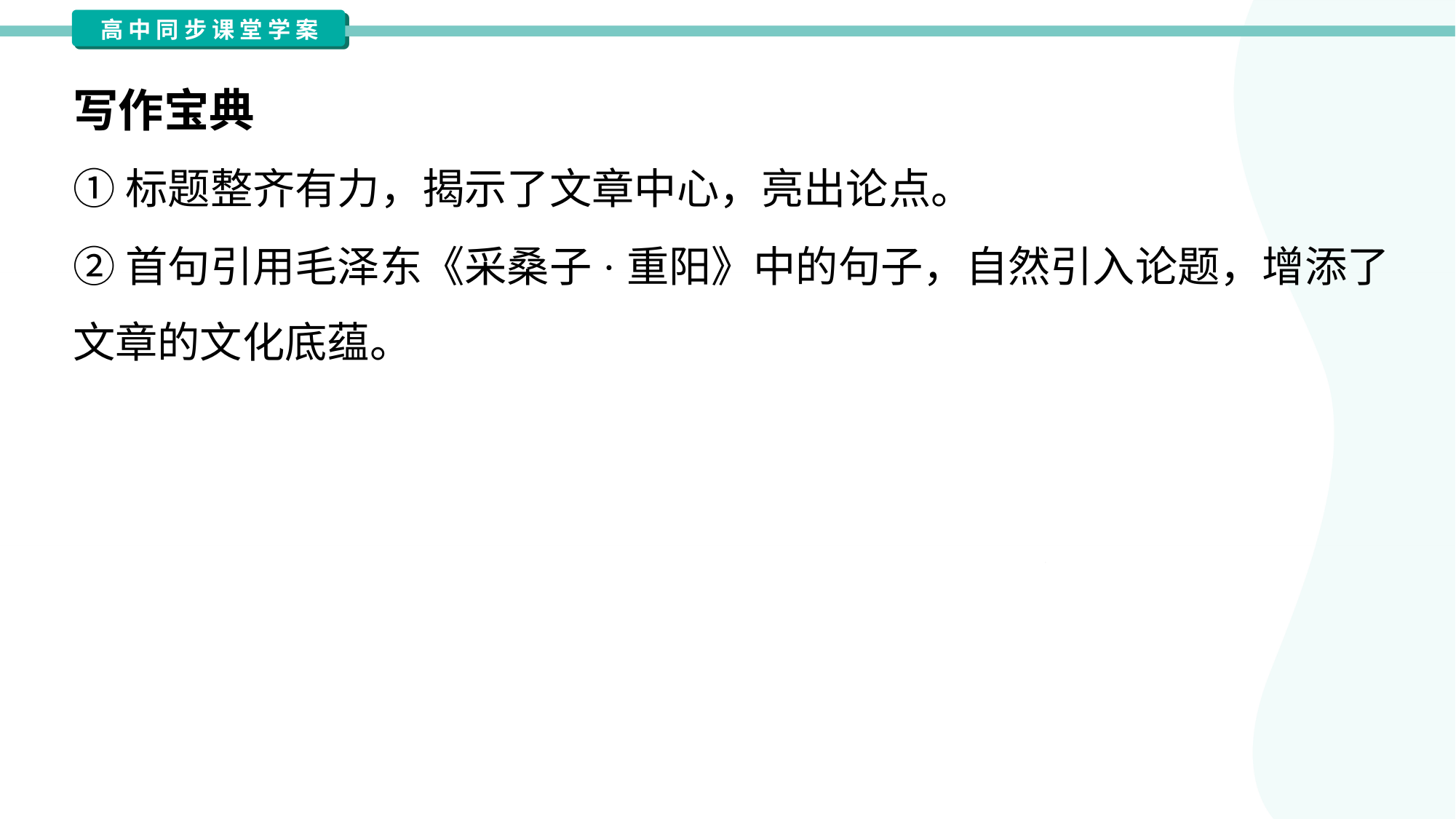

写作宝典
①标题整齐有力，揭示了文章中心，亮出论点。
②首句引用毛泽东《采桑子·重阳》中的句子，自然引入论题，增添了
文章的文化底蕴。